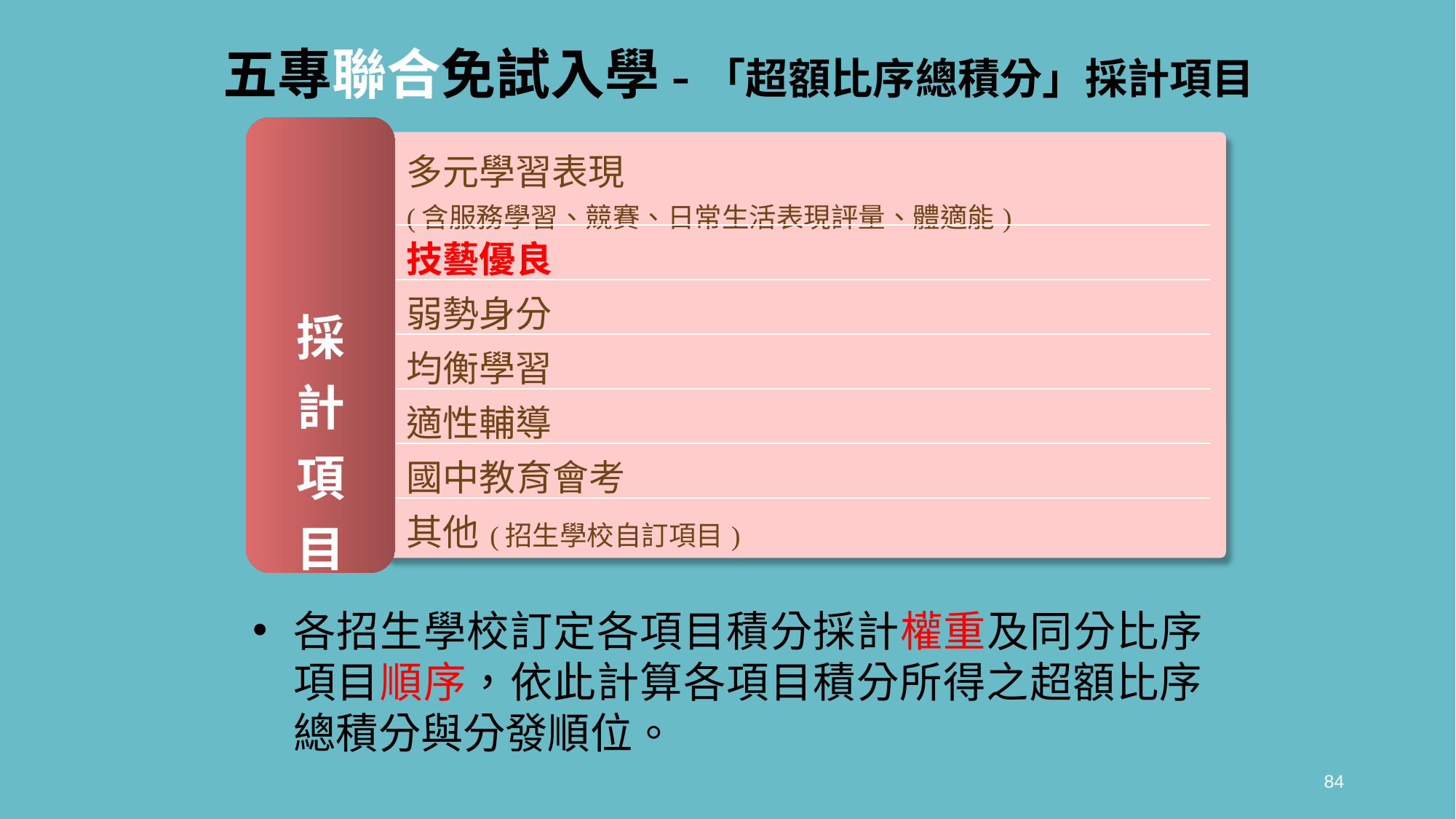

五專聯合免試入學-「超額比序總積分」採計項目

| 採 計 項 目 | 多元學習表現 (含服務學習、競賽、日常生活表現評量、體適能) |
| --- | --- |
|  | 技藝優良 |
|  | 弱勢身分 |
|  | 均衡學習 |
|  | 適性輔導 |
|  | 國中教育會考 |
|  | 其他(招生學校自訂項目) |
各招生學校訂定各項目積分採計權重及同分比序項目順序，依此計算各項目積分所得之超額比序總積分與分發順位。
84